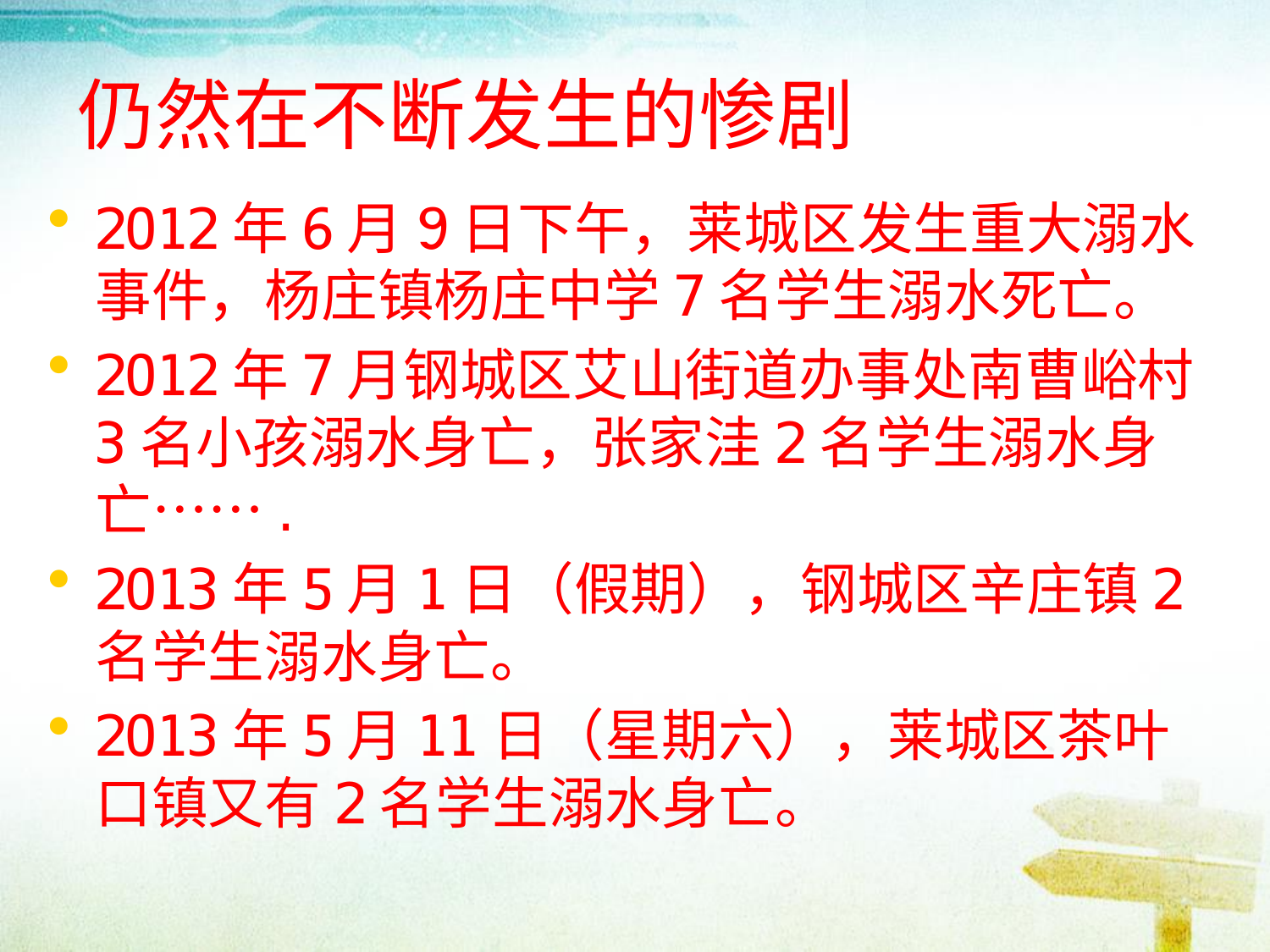

仍然在不断发生的惨剧
2012年6月9日下午，莱城区发生重大溺水事件，杨庄镇杨庄中学7名学生溺水死亡。
2012年7月钢城区艾山街道办事处南曹峪村3名小孩溺水身亡，张家洼2名学生溺水身亡…….
2013年5月1日（假期），钢城区辛庄镇2名学生溺水身亡。
2013年5月11日（星期六），莱城区茶叶口镇又有2名学生溺水身亡。